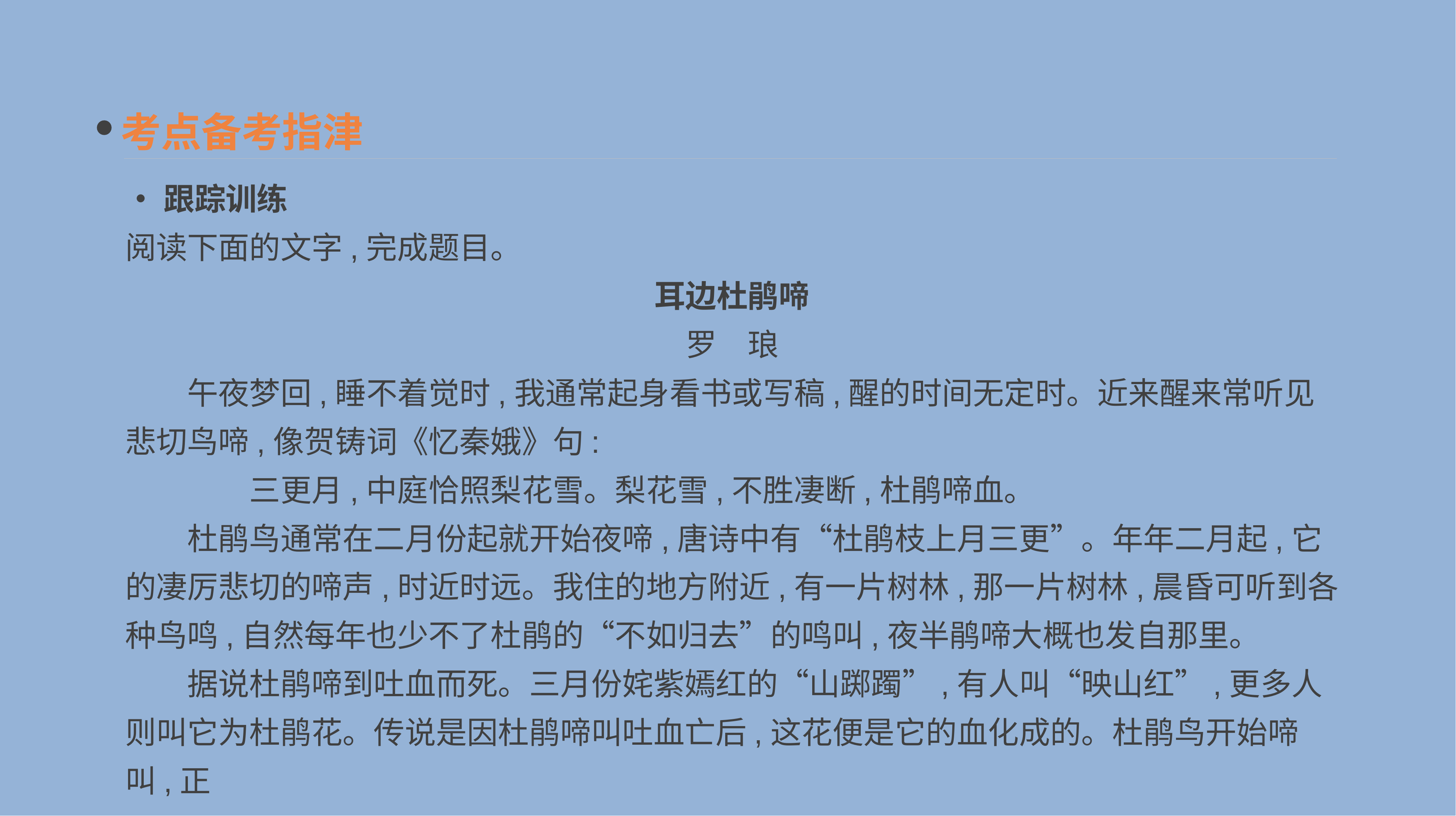

考点备考指津

•跟踪训练
阅读下面的文字,完成题目。
耳边杜鹃啼
罗　琅
　　午夜梦回,睡不着觉时,我通常起身看书或写稿,醒的时间无定时。近来醒来常听见悲切鸟啼,像贺铸词《忆秦娥》句:
　　　　三更月,中庭恰照梨花雪。梨花雪,不胜凄断,杜鹃啼血。
　　杜鹃鸟通常在二月份起就开始夜啼,唐诗中有“杜鹃枝上月三更”。年年二月起,它的凄厉悲切的啼声,时近时远。我住的地方附近,有一片树林,那一片树林,晨昏可听到各种鸟鸣,自然每年也少不了杜鹃的“不如归去”的鸣叫,夜半鹃啼大概也发自那里。
　　据说杜鹃啼到吐血而死。三月份姹紫嫣红的“山踯躅”,有人叫“映山红”,更多人则叫它为杜鹃花。传说是因杜鹃啼叫吐血亡后,这花便是它的血化成的。杜鹃鸟开始啼叫,正